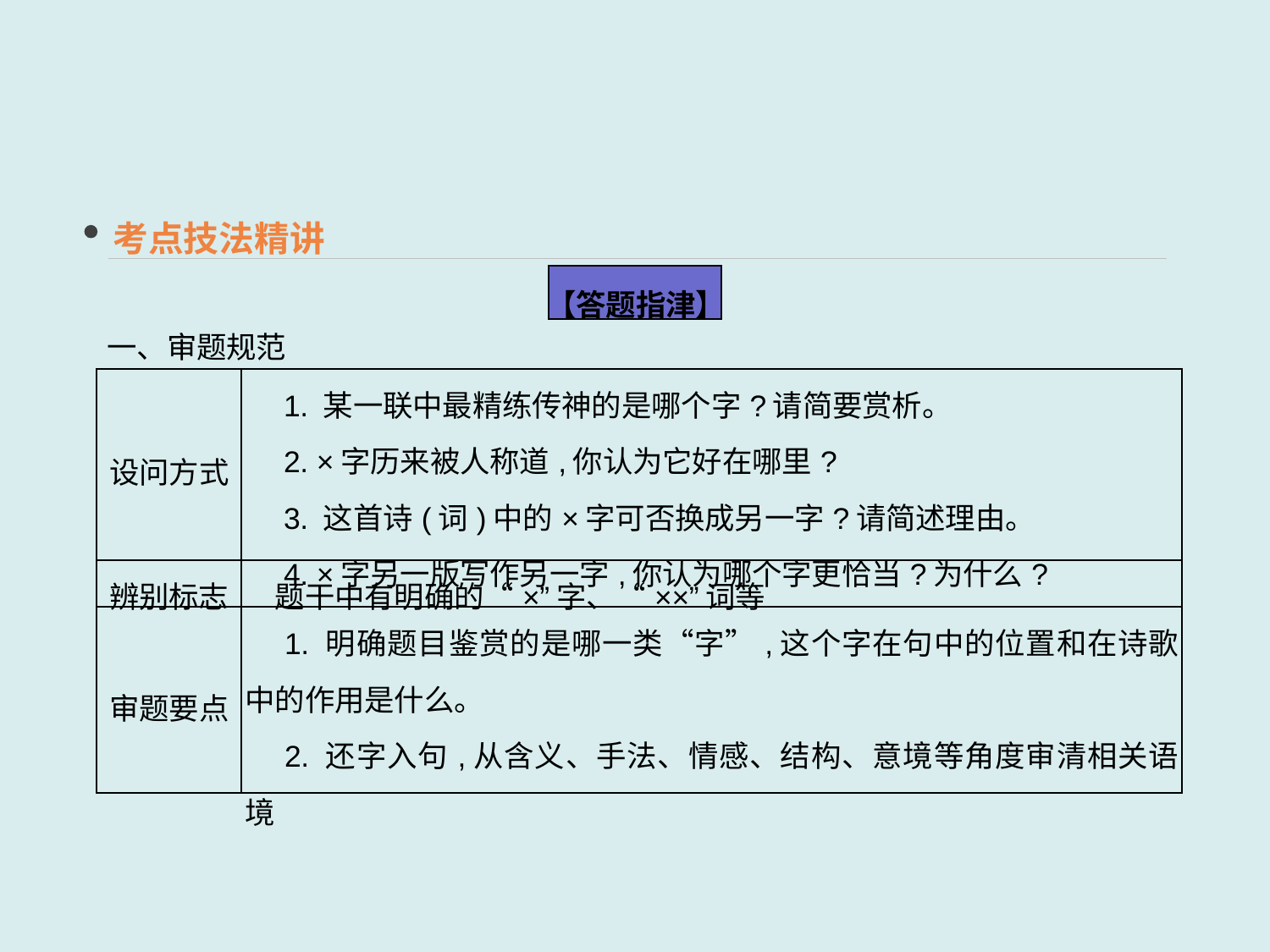

考点技法精讲

一、审题规范

【答题指津】

| 设问方式 | 1. 某一联中最精练传神的是哪个字?请简要赏析。 　2. ×字历来被人称道,你认为它好在哪里? 　3. 这首诗(词)中的×字可否换成另一字?请简述理由。 　4. ×字另一版写作另一字,你认为哪个字更恰当?为什么? |
| --- | --- |
| 辨别标志 | 题干中有明确的“×”字、“××”词等 |
| 审题要点 | 1. 明确题目鉴赏的是哪一类“字”,这个字在句中的位置和在诗歌中的作用是什么。 　2. 还字入句,从含义、手法、情感、结构、意境等角度审清相关语境 |